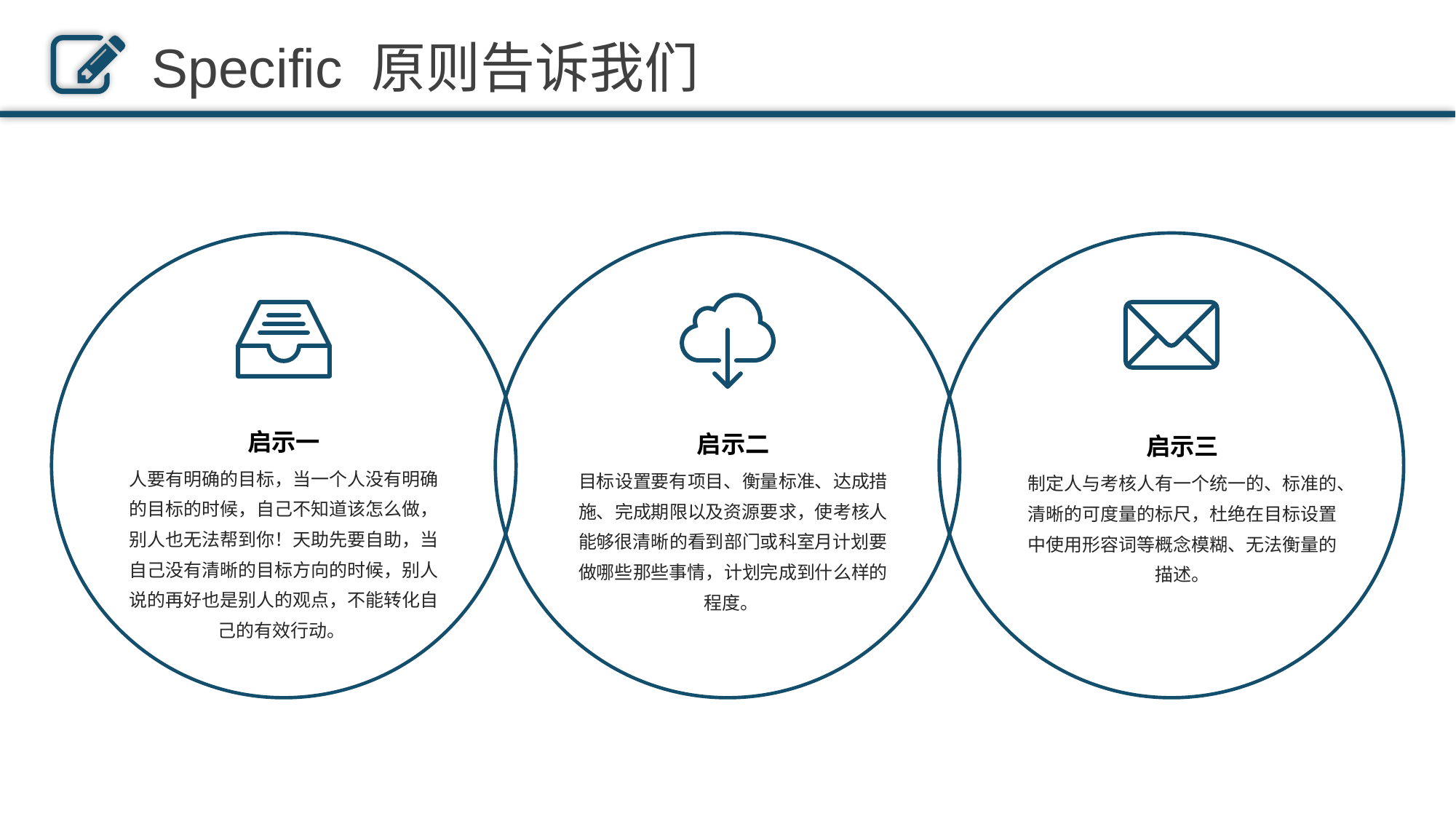

Specific 原则告诉我们

启示一
人要有明确的目标，当一个人没有明确的目标的时候，自己不知道该怎么做，别人也无法帮到你！天助先要自助，当自己没有清晰的目标方向的时候，别人说的再好也是别人的观点，不能转化自己的有效行动。

启示二
目标设置要有项目、衡量标准、达成措施、完成期限以及资源要求，使考核人能够很清晰的看到部门或科室月计划要做哪些那些事情，计划完成到什么样的程度。

启示三
制定人与考核人有一个统一的、标准的、清晰的可度量的标尺，杜绝在目标设置中使用形容词等概念模糊、无法衡量的描述。